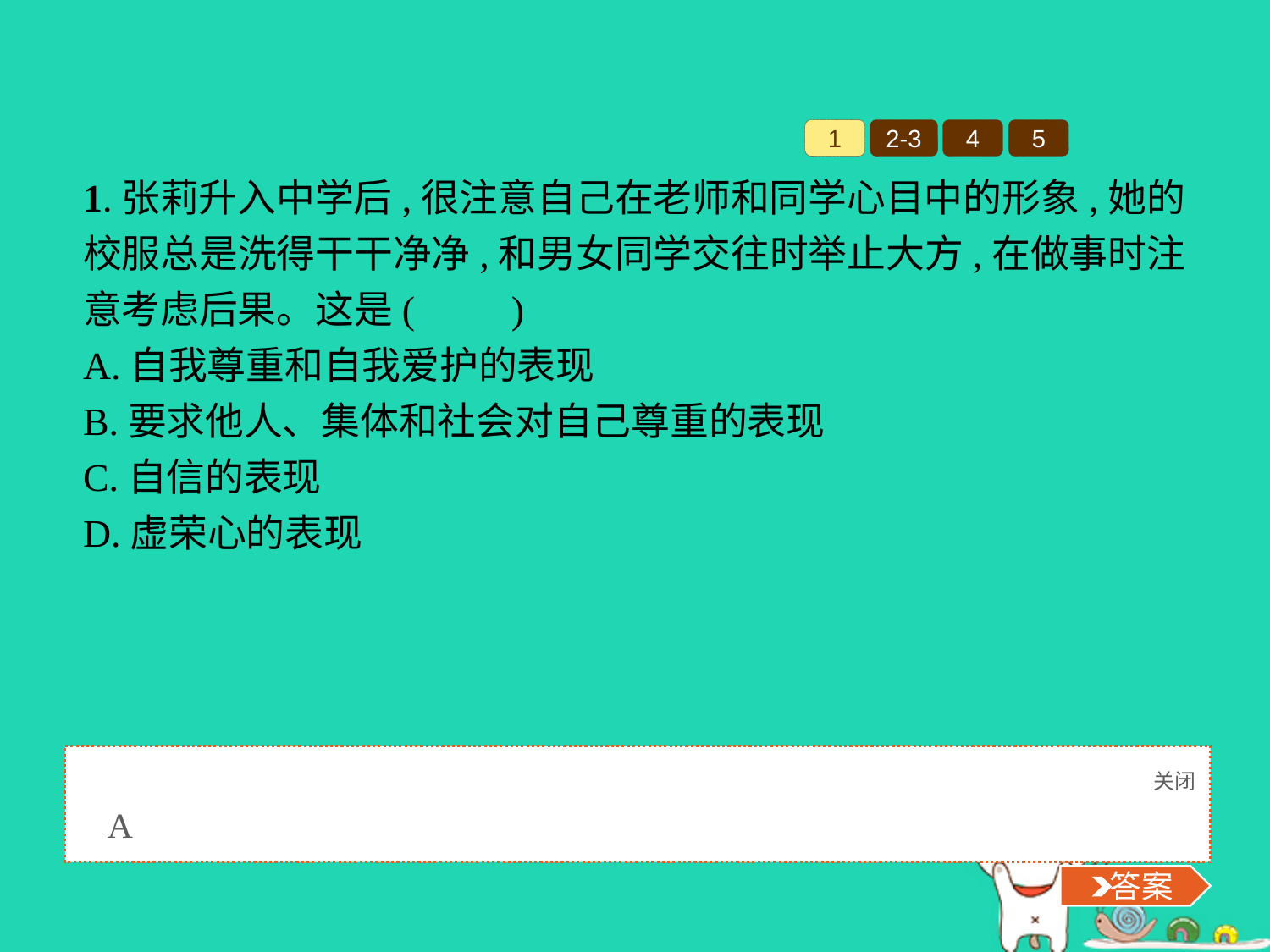

1
2-3
4
5
1.张莉升入中学后,很注意自己在老师和同学心目中的形象,她的校服总是洗得干干净净,和男女同学交往时举止大方,在做事时注意考虑后果。这是(　　)
A.自我尊重和自我爱护的表现
B.要求他人、集体和社会对自己尊重的表现
C.自信的表现
D.虚荣心的表现

关闭
  答案

A
  答案